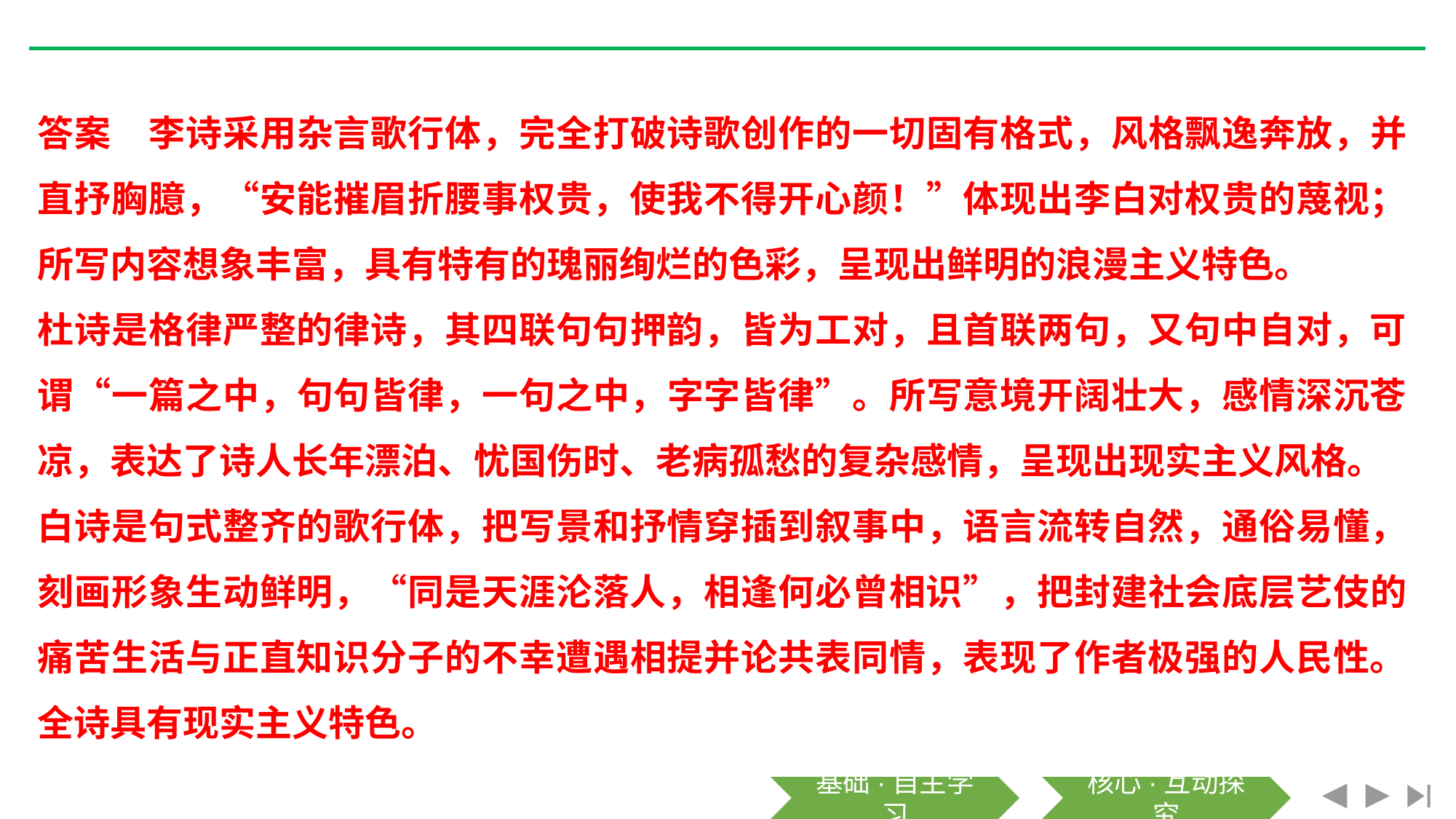

答案　李诗采用杂言歌行体，完全打破诗歌创作的一切固有格式，风格飘逸奔放，并直抒胸臆，“安能摧眉折腰事权贵，使我不得开心颜！”体现出李白对权贵的蔑视；所写内容想象丰富，具有特有的瑰丽绚烂的色彩，呈现出鲜明的浪漫主义特色。
杜诗是格律严整的律诗，其四联句句押韵，皆为工对，且首联两句，又句中自对，可谓“一篇之中，句句皆律，一句之中，字字皆律”。所写意境开阔壮大，感情深沉苍凉，表达了诗人长年漂泊、忧国伤时、老病孤愁的复杂感情，呈现出现实主义风格。
白诗是句式整齐的歌行体，把写景和抒情穿插到叙事中，语言流转自然，通俗易懂，刻画形象生动鲜明，“同是天涯沦落人，相逢何必曾相识”，把封建社会底层艺伎的痛苦生活与正直知识分子的不幸遭遇相提并论共表同情，表现了作者极强的人民性。全诗具有现实主义特色。